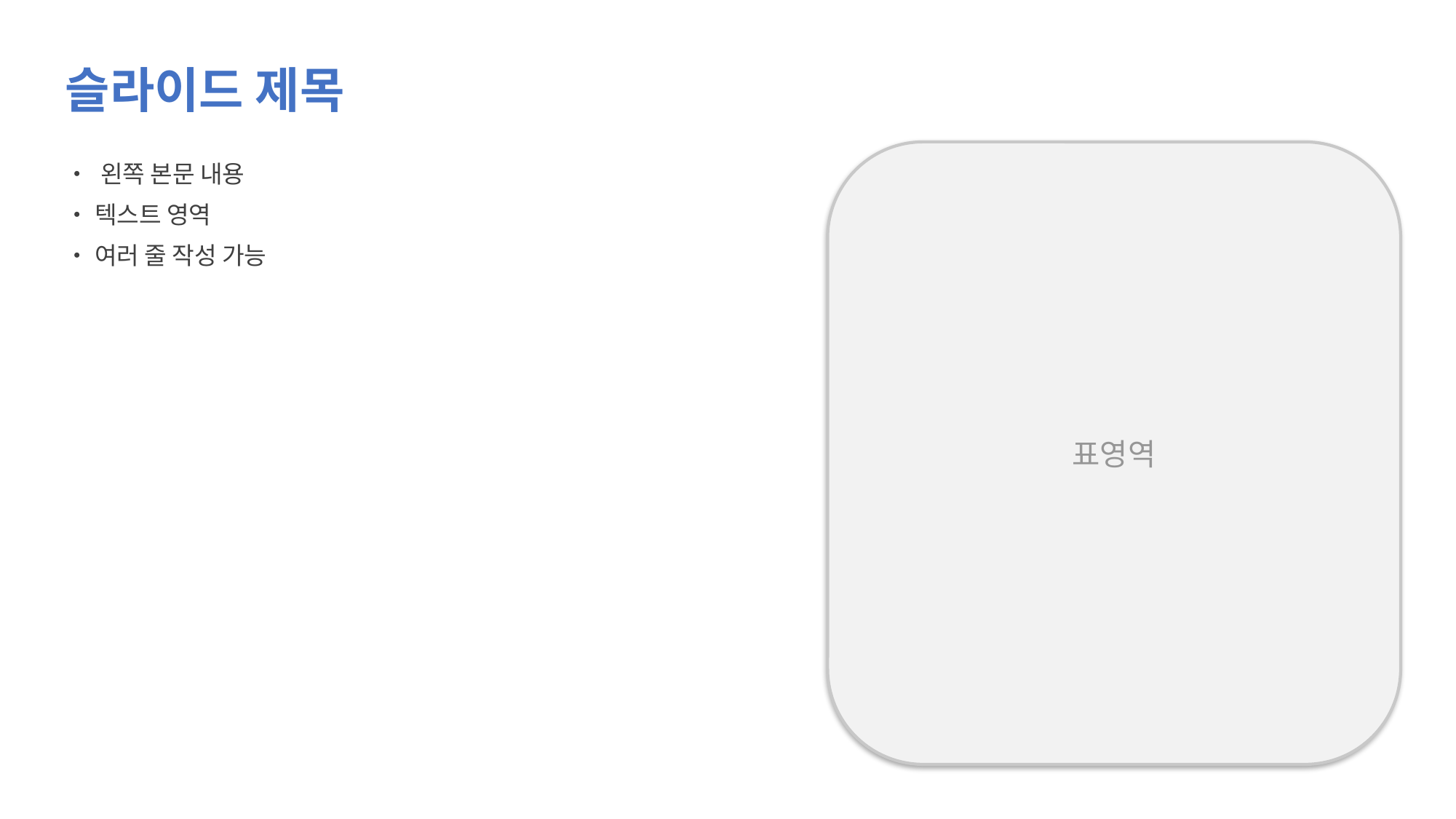

슬라이드 제목
• 왼쪽 본문 내용
• 텍스트 영역
• 여러 줄 작성 가능
표영역